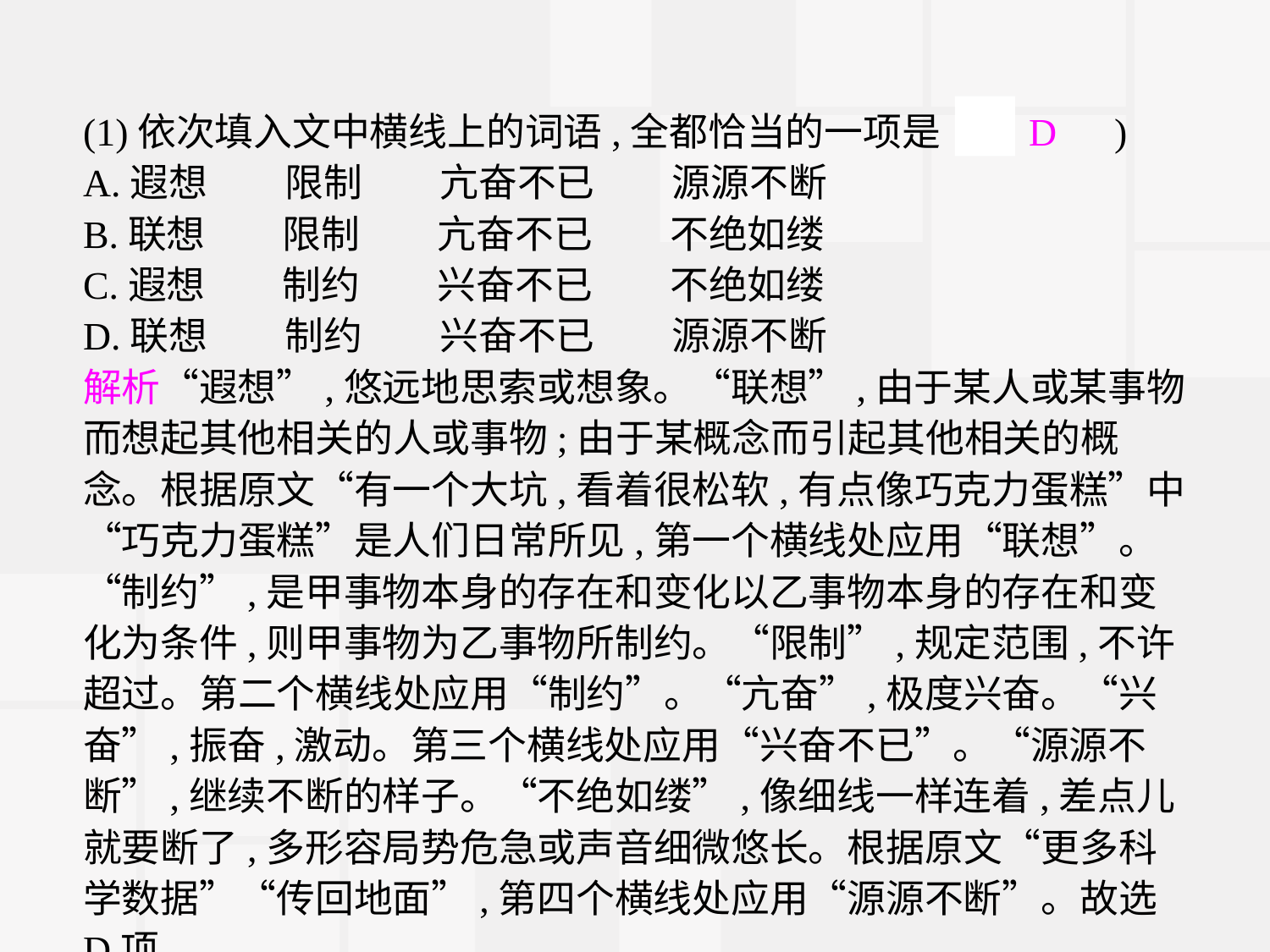

(1)依次填入文中横线上的词语,全都恰当的一项是 (　D　)
A.遐想　　限制　　亢奋不已　　源源不断
B.联想　　限制　　亢奋不已　　不绝如缕
C.遐想　　制约　　兴奋不已　　不绝如缕
D.联想　　制约　　兴奋不已　　源源不断
解析“遐想”,悠远地思索或想象。“联想”,由于某人或某事物而想起其他相关的人或事物;由于某概念而引起其他相关的概念。根据原文“有一个大坑,看着很松软,有点像巧克力蛋糕”中“巧克力蛋糕”是人们日常所见,第一个横线处应用“联想”。“制约”,是甲事物本身的存在和变化以乙事物本身的存在和变化为条件,则甲事物为乙事物所制约。“限制”,规定范围,不许超过。第二个横线处应用“制约”。“亢奋”,极度兴奋。“兴奋”,振奋,激动。第三个横线处应用“兴奋不已”。“源源不断”,继续不断的样子。“不绝如缕”,像细线一样连着,差点儿就要断了,多形容局势危急或声音细微悠长。根据原文“更多科学数据”“传回地面”,第四个横线处应用“源源不断”。故选D项。